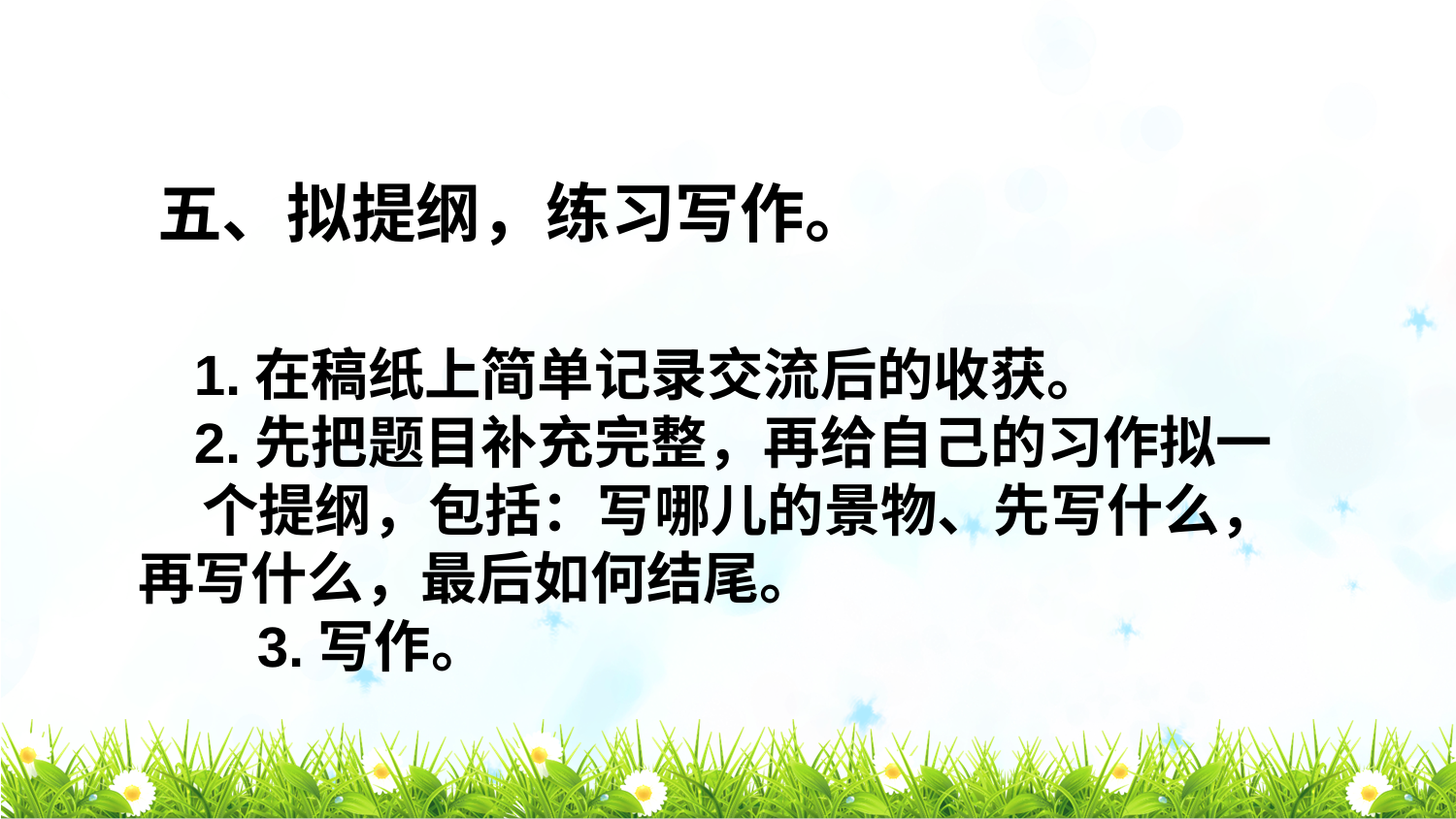

五、拟提纲，练习写作。
1.在稿纸上简单记录交流后的收获。
2.先把题目补充完整，再给自己的习作拟一      个提纲，包括：写哪儿的景物、先写什么，再写什么，最后如何结尾。
    3.写作。